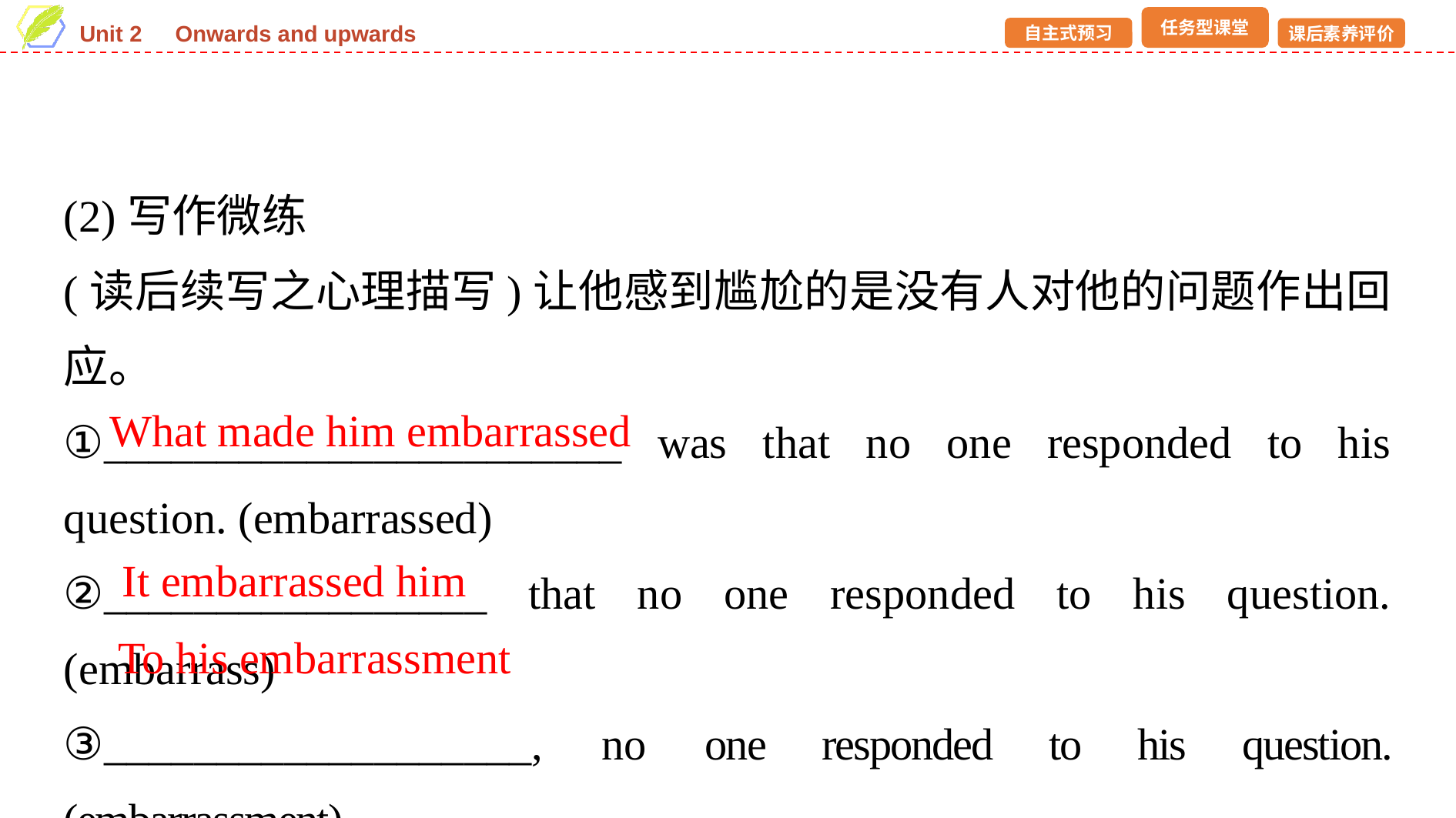

(2)写作微练
(读后续写之心理描写)让他感到尴尬的是没有人对他的问题作出回应。
①_______________________ was that no one responded to his question. (embarrassed)
②_________________ that no one responded to his question. (embarrass)
③___________________, no one responded to his question. (embarrassment)
What made him embarrassed
It embarrassed him
To his embarrassment